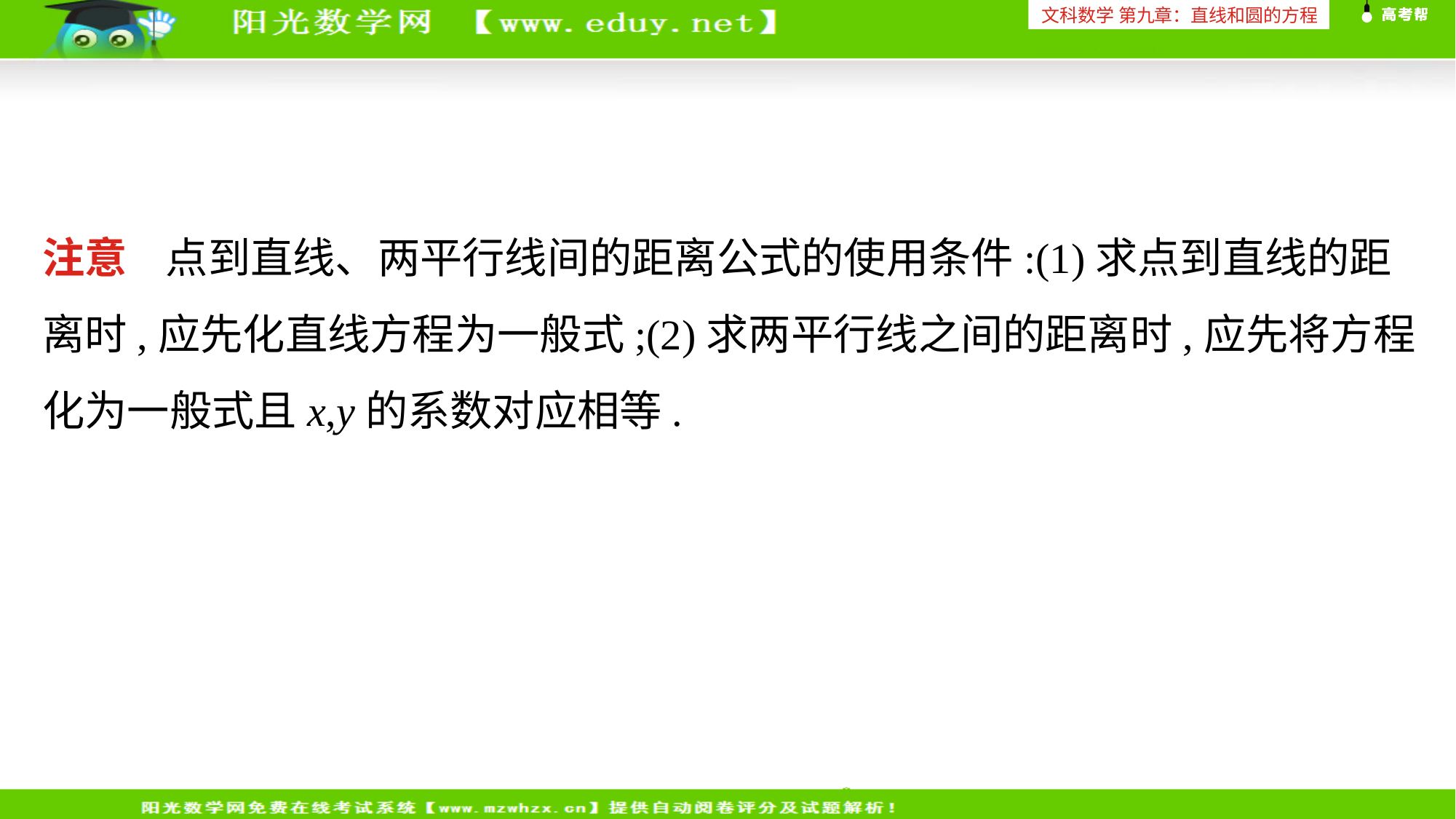

文科数学 第九章：直线和圆的方程
注意    点到直线、两平行线间的距离公式的使用条件:(1)求点到直线的距离时,应先化直线方程为一般式;(2)求两平行线之间的距离时,应先将方程化为一般式且x,y的系数对应相等.